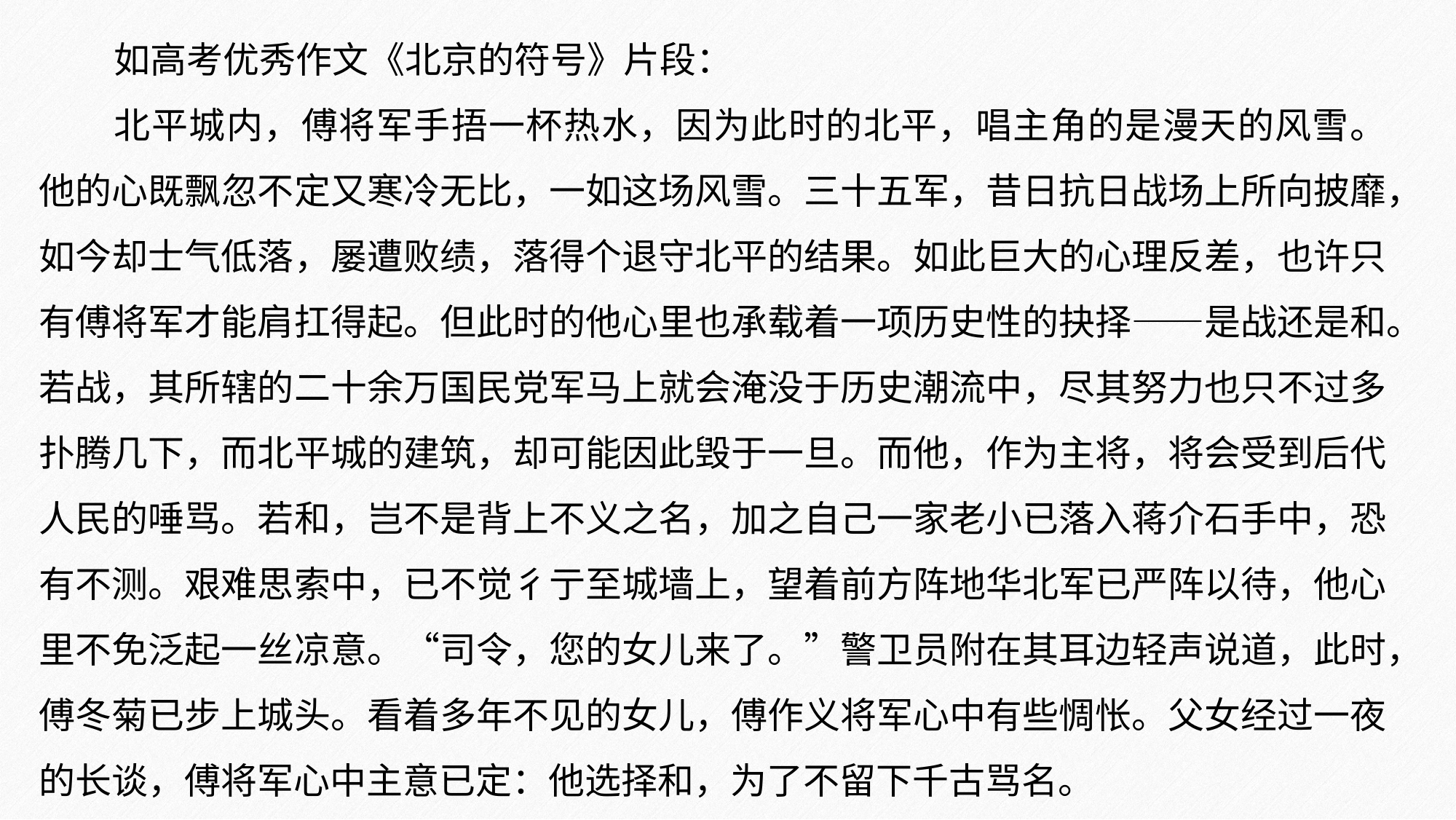

如高考优秀作文《北京的符号》片段：
北平城内，傅将军手捂一杯热水，因为此时的北平，唱主角的是漫天的风雪。他的心既飘忽不定又寒冷无比，一如这场风雪。三十五军，昔日抗日战场上所向披靡，如今却士气低落，屡遭败绩，落得个退守北平的结果。如此巨大的心理反差，也许只有傅将军才能肩扛得起。但此时的他心里也承载着一项历史性的抉择——是战还是和。若战，其所辖的二十余万国民党军马上就会淹没于历史潮流中，尽其努力也只不过多扑腾几下，而北平城的建筑，却可能因此毁于一旦。而他，作为主将，将会受到后代人民的唾骂。若和，岂不是背上不义之名，加之自己一家老小已落入蒋介石手中，恐有不测。艰难思索中，已不觉彳亍至城墙上，望着前方阵地华北军已严阵以待，他心里不免泛起一丝凉意。“司令，您的女儿来了。”警卫员附在其耳边轻声说道，此时，傅冬菊已步上城头。看着多年不见的女儿，傅作义将军心中有些惆怅。父女经过一夜的长谈，傅将军心中主意已定：他选择和，为了不留下千古骂名。